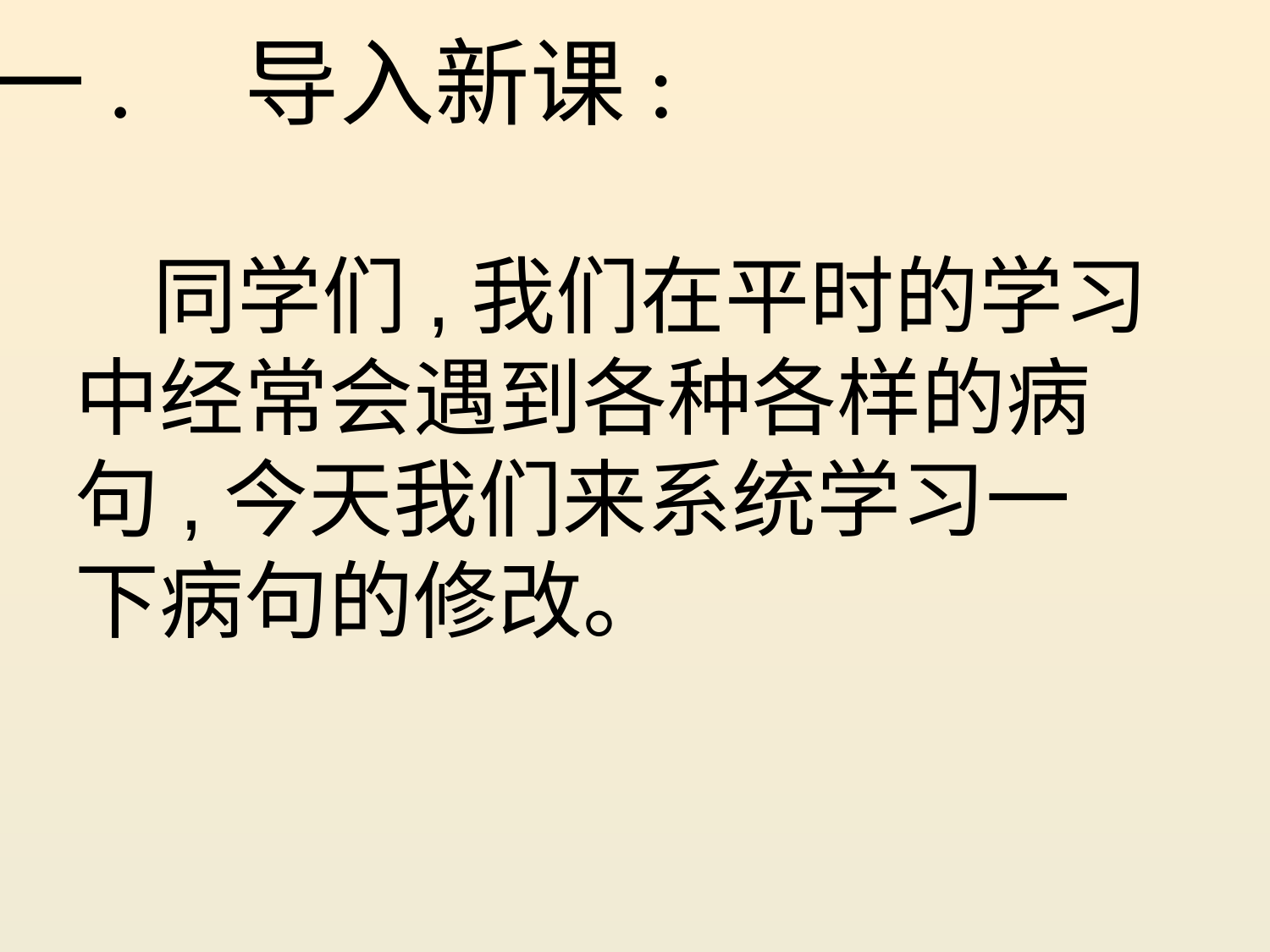

一.	导入新课:
   同学们,我们在平时的学习中经常会遇到各种各样的病句,今天我们来系统学习一下病句的修改。